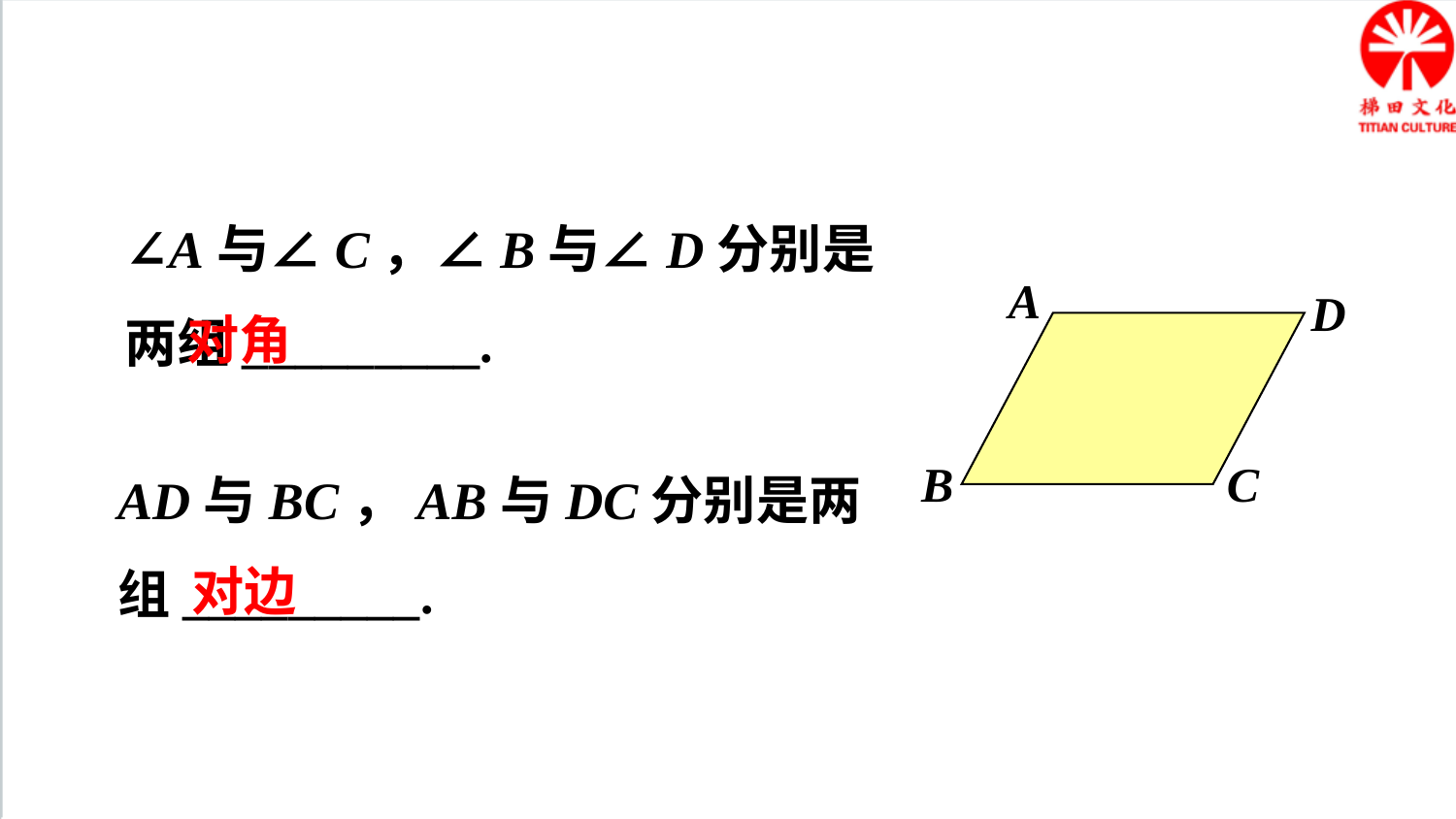

∠A与∠C，∠B与∠D分别是两组_________.
A
D

B
C
对角
AD与BC，AB与DC分别是两组_________.
对边